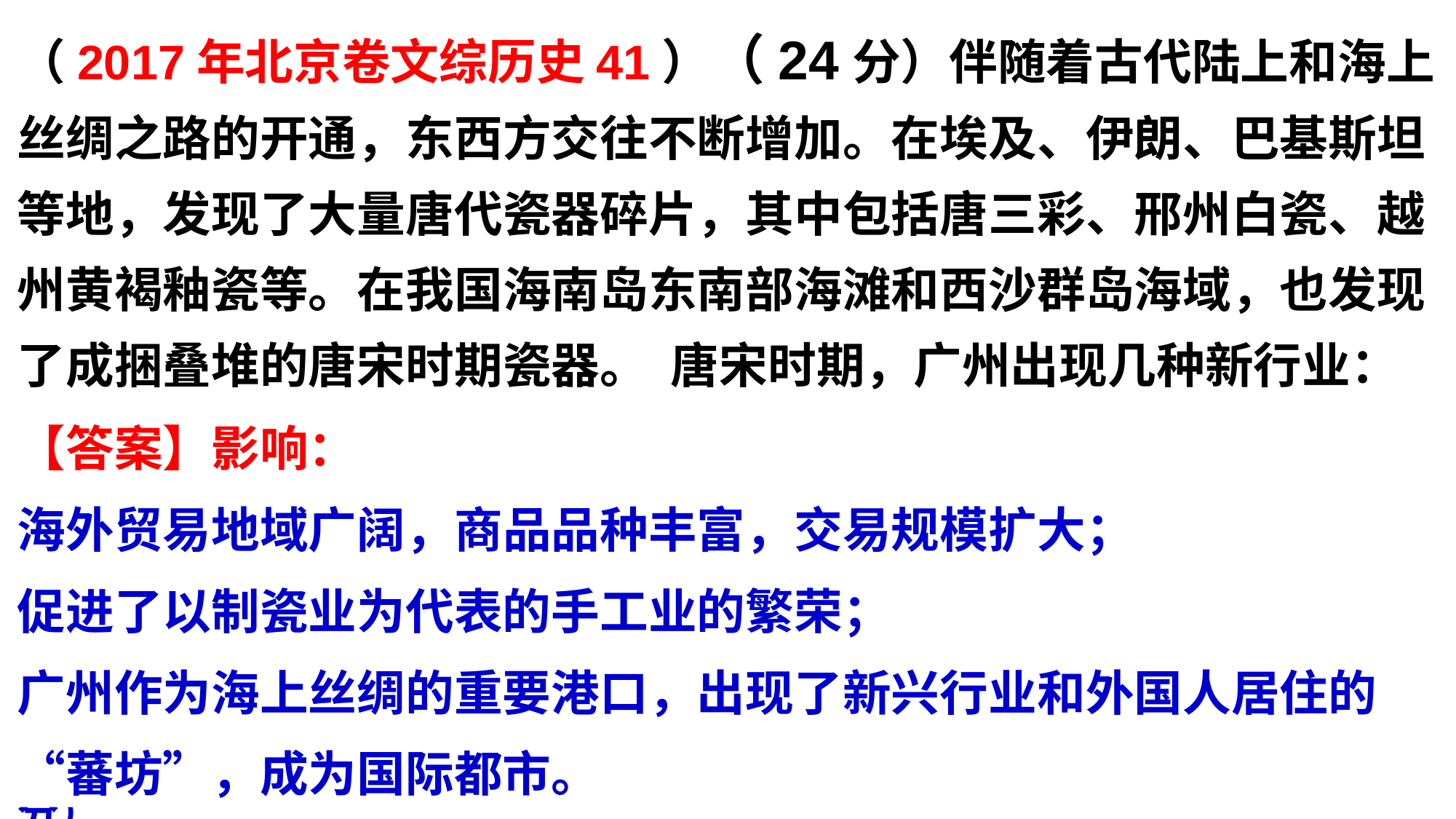

（2017年北京卷文综历史41）（24分）伴随着古代陆上和海上丝绸之路的开通，东西方交往不断增加。在埃及、伊朗、巴基斯坦等地，发现了大量唐代瓷器碎片，其中包括唐三彩、邢州白瓷、越州黄褐釉瓷等。在我国海南岛东南部海滩和西沙群岛海域，也发现了成捆叠堆的唐宋时期瓷器。  唐宋时期，广州出现几种新行业：和香（把舶来的香料制成香品）、解犀（把舶来的象牙和犀牛角进行切割）、译人（翻译）和舶牙（舶来品交易经纪人）。每年进入广州的外国人约一万人次，广州出现了供外国人居住、经商的“蕃坊”。
（2）结合所学，概述海上丝绸之路对唐宋社会经济的影响。（6分）
【答案】影响：
海外贸易地域广阔，商品品种丰富，交易规模扩大；
促进了以制瓷业为代表的手工业的繁荣；
广州作为海上丝绸的重要港口，出现了新兴行业和外国人居住的“蕃坊”，成为国际都市。